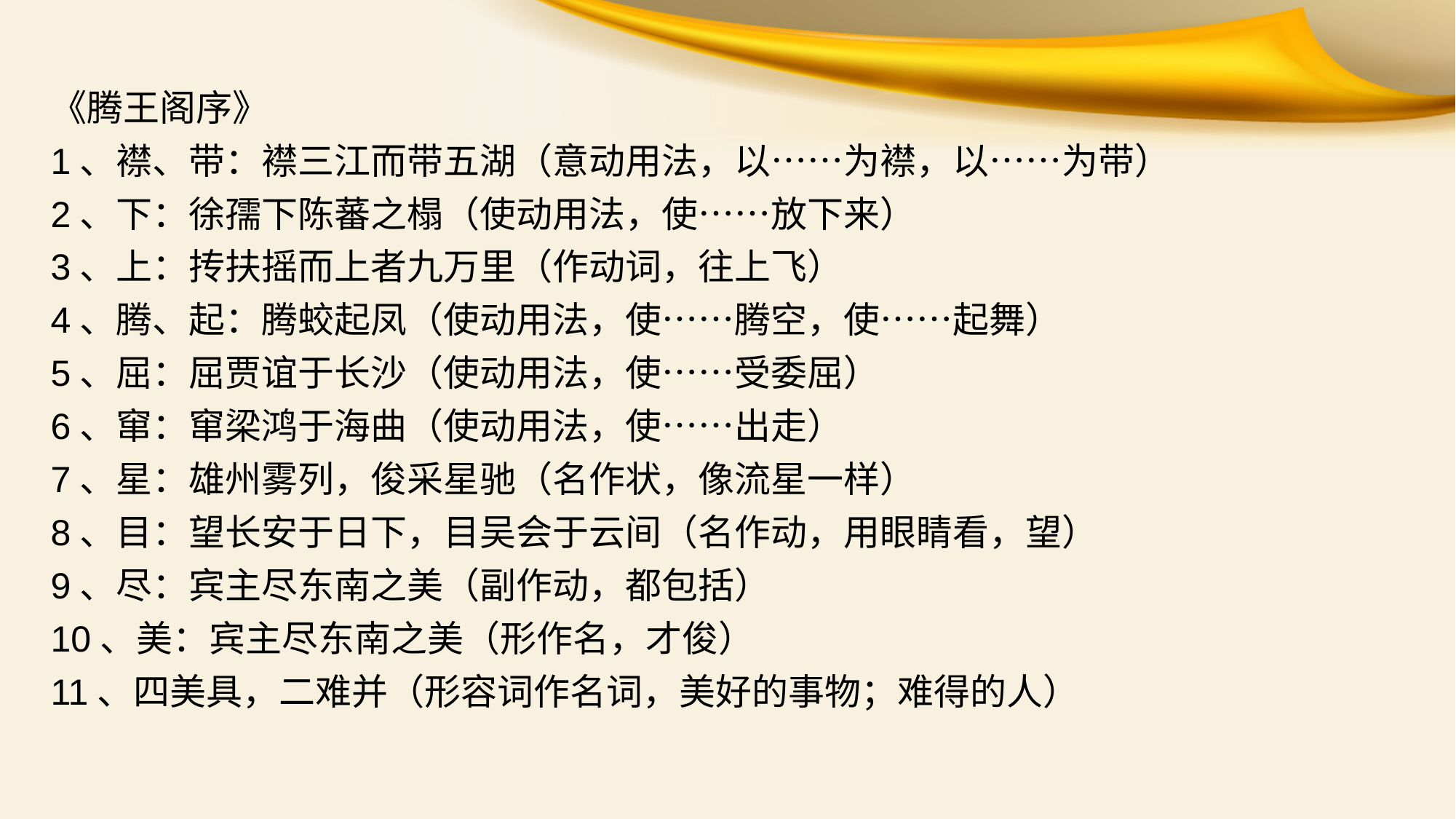

《腾王阁序》
1、襟、带：襟三江而带五湖（意动用法，以……为襟，以……为带）
2、下：徐孺下陈蕃之榻（使动用法，使……放下来）
3、上：抟扶摇而上者九万里（作动词，往上飞）
4、腾、起：腾蛟起凤（使动用法，使……腾空，使……起舞）
5、屈：屈贾谊于长沙（使动用法，使……受委屈）
6、窜：窜梁鸿于海曲（使动用法，使……出走）
7、星：雄州雾列，俊采星驰（名作状，像流星一样）
8、目：望长安于日下，目吴会于云间（名作动，用眼睛看，望）
9、尽：宾主尽东南之美（副作动，都包括）
10、美：宾主尽东南之美（形作名，才俊）
11、四美具，二难并（形容词作名词，美好的事物；难得的人）